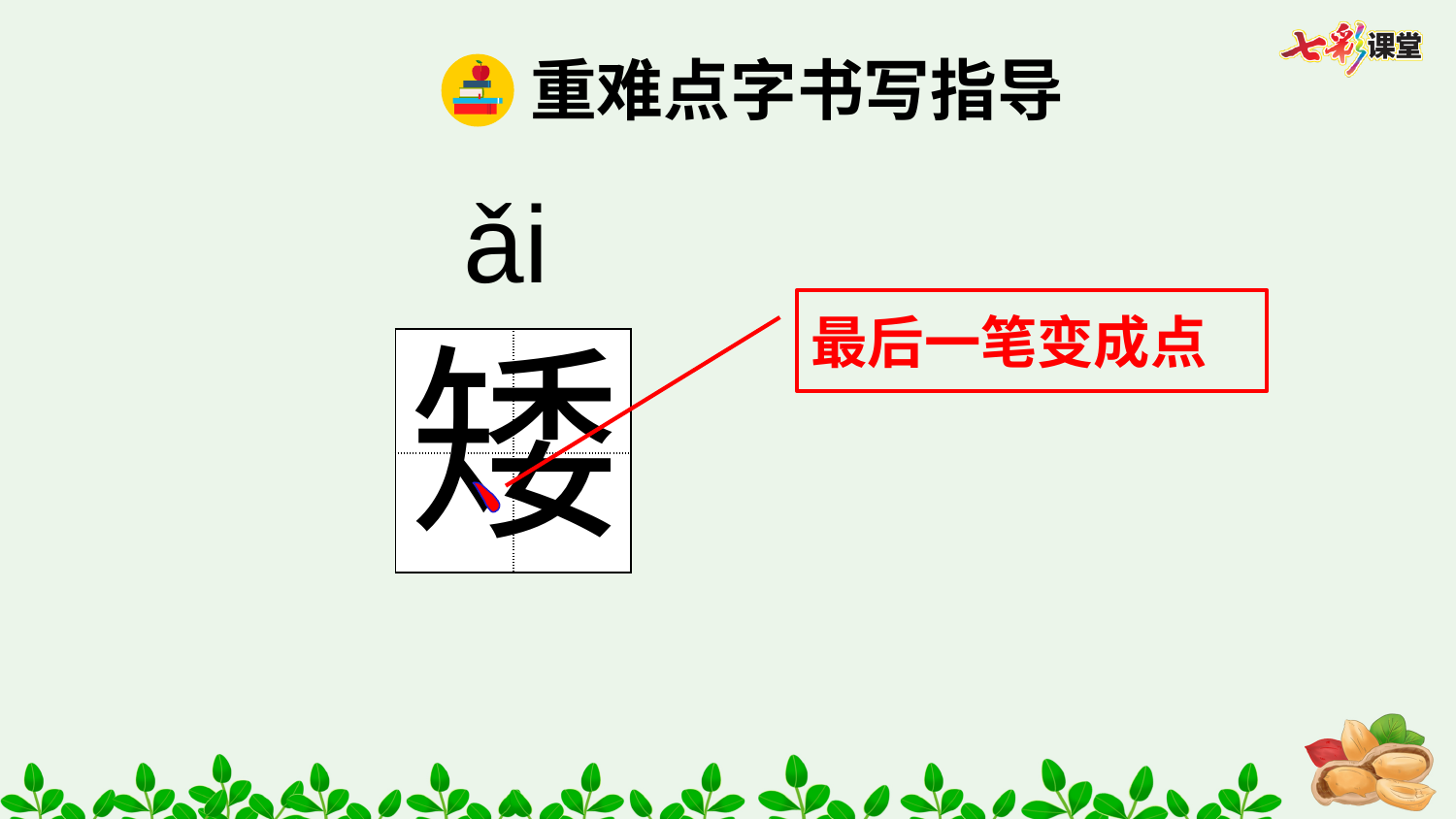

重难点字书写指导

ǎi
最后一笔变成点
矮
|  |  |
| --- | --- |
|  |  |